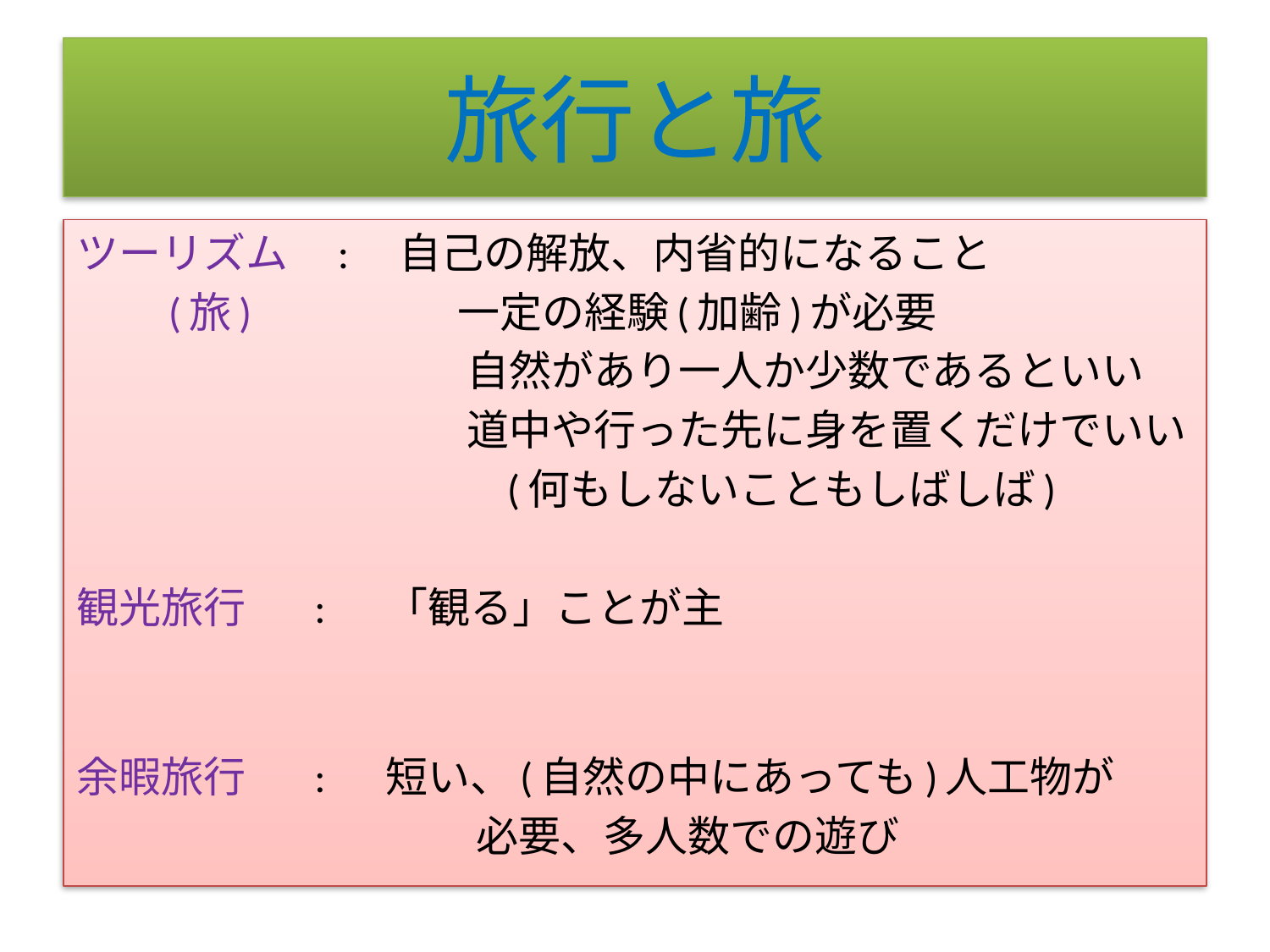

# 旅行と旅
ツーリズム　:　自己の解放、内省的になること
　　(旅)　　　　   一定の経験(加齢)が必要
　　　　　　　　　 自然があり一人か少数であるといい
　　　　　　　　　 道中や行った先に身を置くだけでいい
　　　　　　　　　　(何もしないこともしばしば)

観光旅行　  :　 「観る」ことが主

余暇旅行　  :　 短い、(自然の中にあっても)人工物が
　　　　　　　　　  必要、多人数での遊び